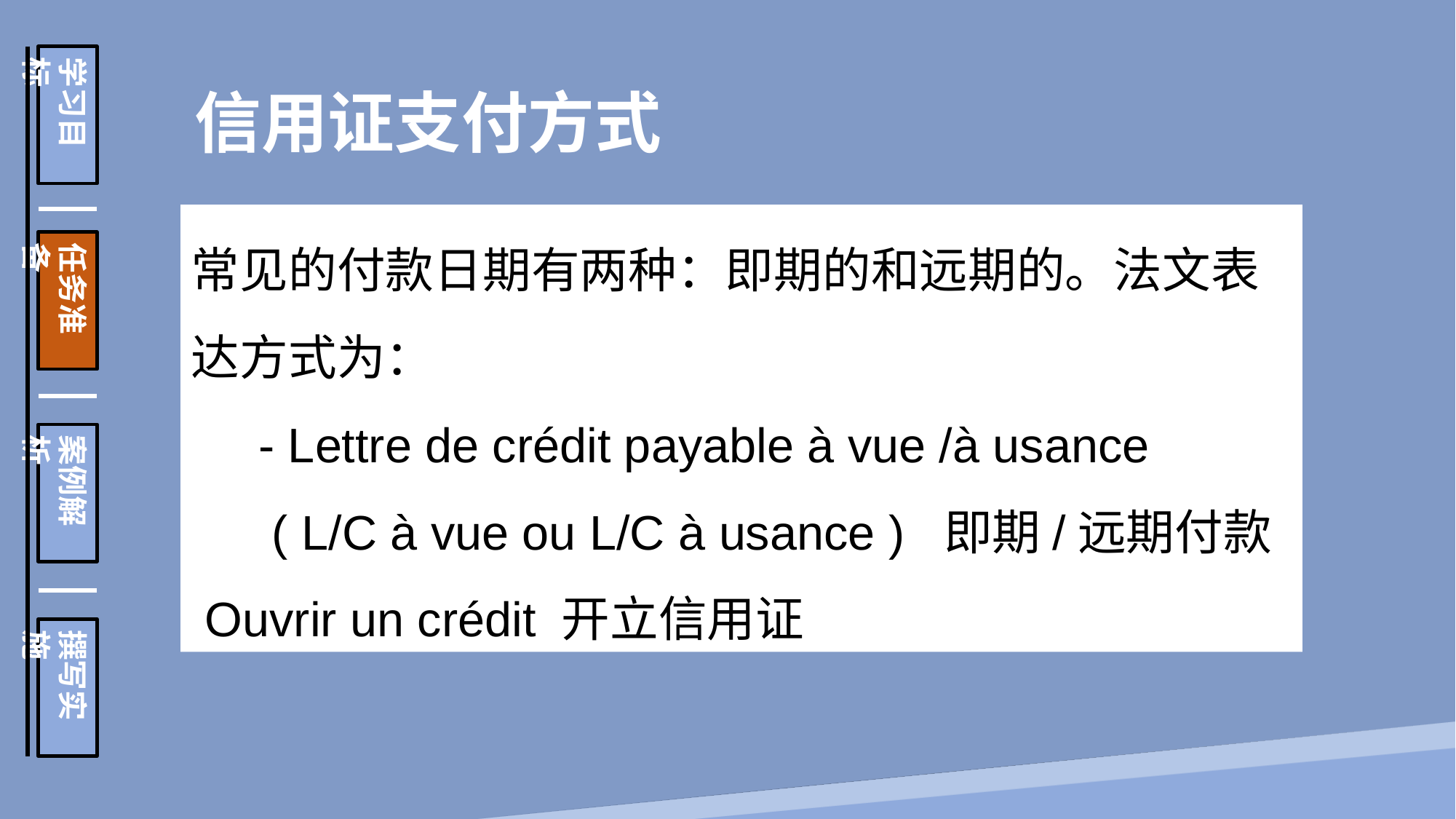

学习目标
任务准备
案例解析
撰写实施
 信用证支付方式

常见的付款日期有两种：即期的和远期的。法文表达方式为：
     - Lettre de crédit payable à vue /à usance
      ( L/C à vue ou L/C à usance )  即期/远期付款
 Ouvrir un crédit 开立信用证